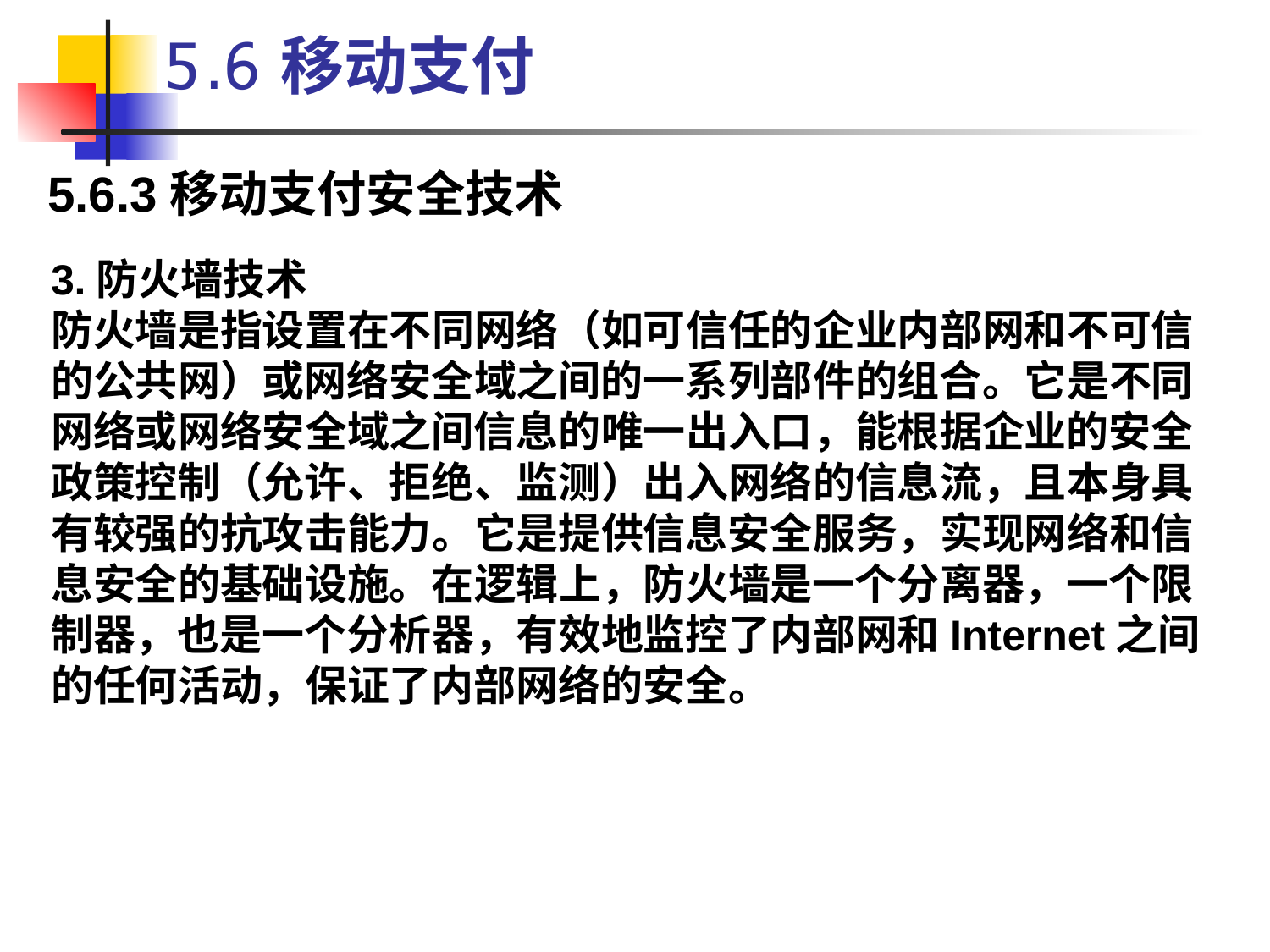

5.6移动支付
5.6.3移动支付安全技术
3.防火墙技术
防火墙是指设置在不同网络（如可信任的企业内部网和不可信的公共网）或网络安全域之间的一系列部件的组合。它是不同网络或网络安全域之间信息的唯一出入口，能根据企业的安全政策控制（允许、拒绝、监测）出入网络的信息流，且本身具有较强的抗攻击能力。它是提供信息安全服务，实现网络和信息安全的基础设施。在逻辑上，防火墙是一个分离器，一个限制器，也是一个分析器，有效地监控了内部网和Internet之间的任何活动，保证了内部网络的安全。